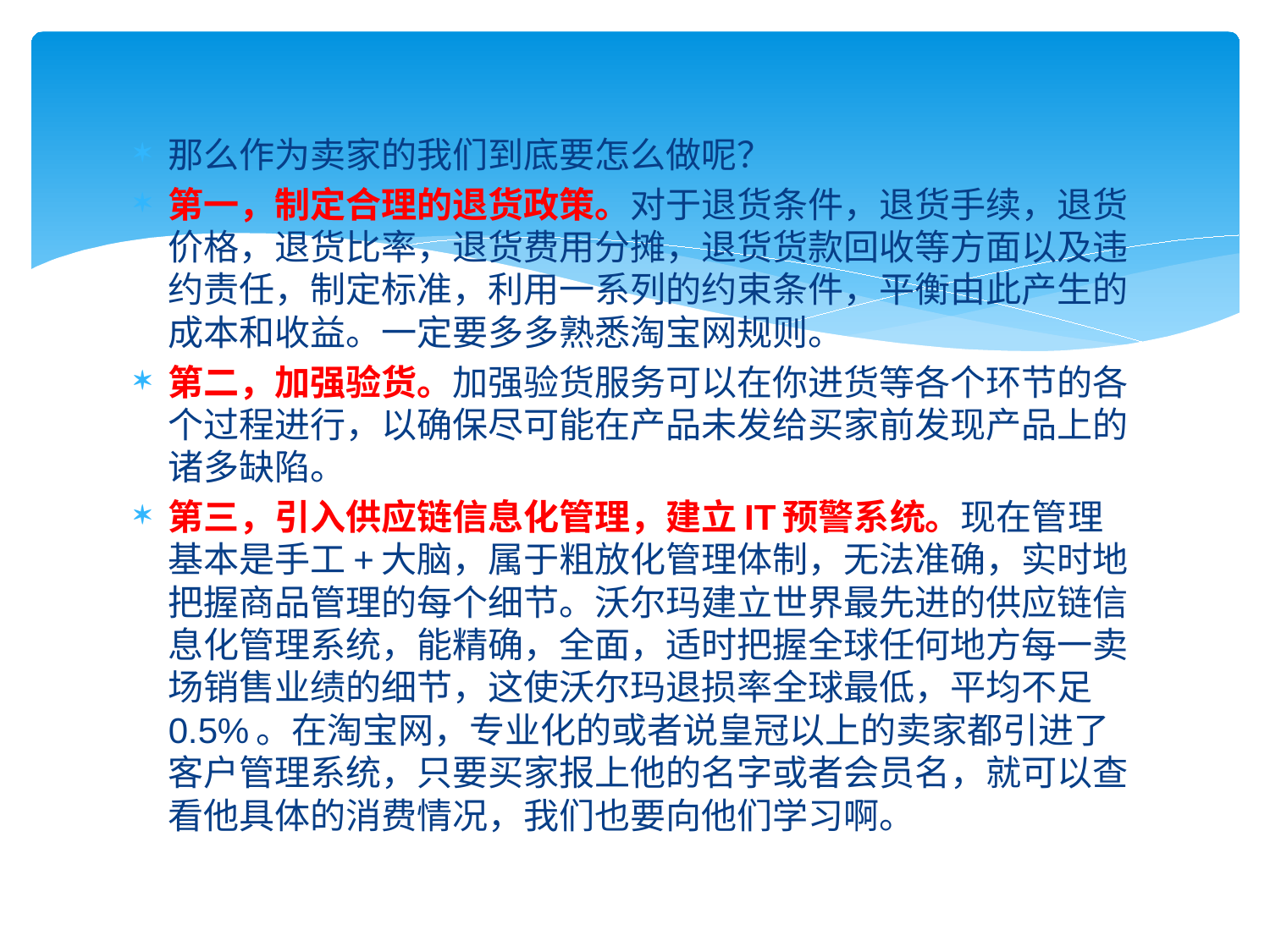

那么作为卖家的我们到底要怎么做呢？
第一，制定合理的退货政策。对于退货条件，退货手续，退货价格，退货比率，退货费用分摊，退货货款回收等方面以及违约责任，制定标准，利用一系列的约束条件，平衡由此产生的成本和收益。一定要多多熟悉淘宝网规则。
第二，加强验货。加强验货服务可以在你进货等各个环节的各个过程进行，以确保尽可能在产品未发给买家前发现产品上的诸多缺陷。
第三，引入供应链信息化管理，建立IT预警系统。现在管理基本是手工+大脑，属于粗放化管理体制，无法准确，实时地把握商品管理的每个细节。沃尔玛建立世界最先进的供应链信息化管理系统，能精确，全面，适时把握全球任何地方每一卖场销售业绩的细节，这使沃尔玛退损率全球最低，平均不足0.5%。在淘宝网，专业化的或者说皇冠以上的卖家都引进了客户管理系统，只要买家报上他的名字或者会员名，就可以查看他具体的消费情况，我们也要向他们学习啊。